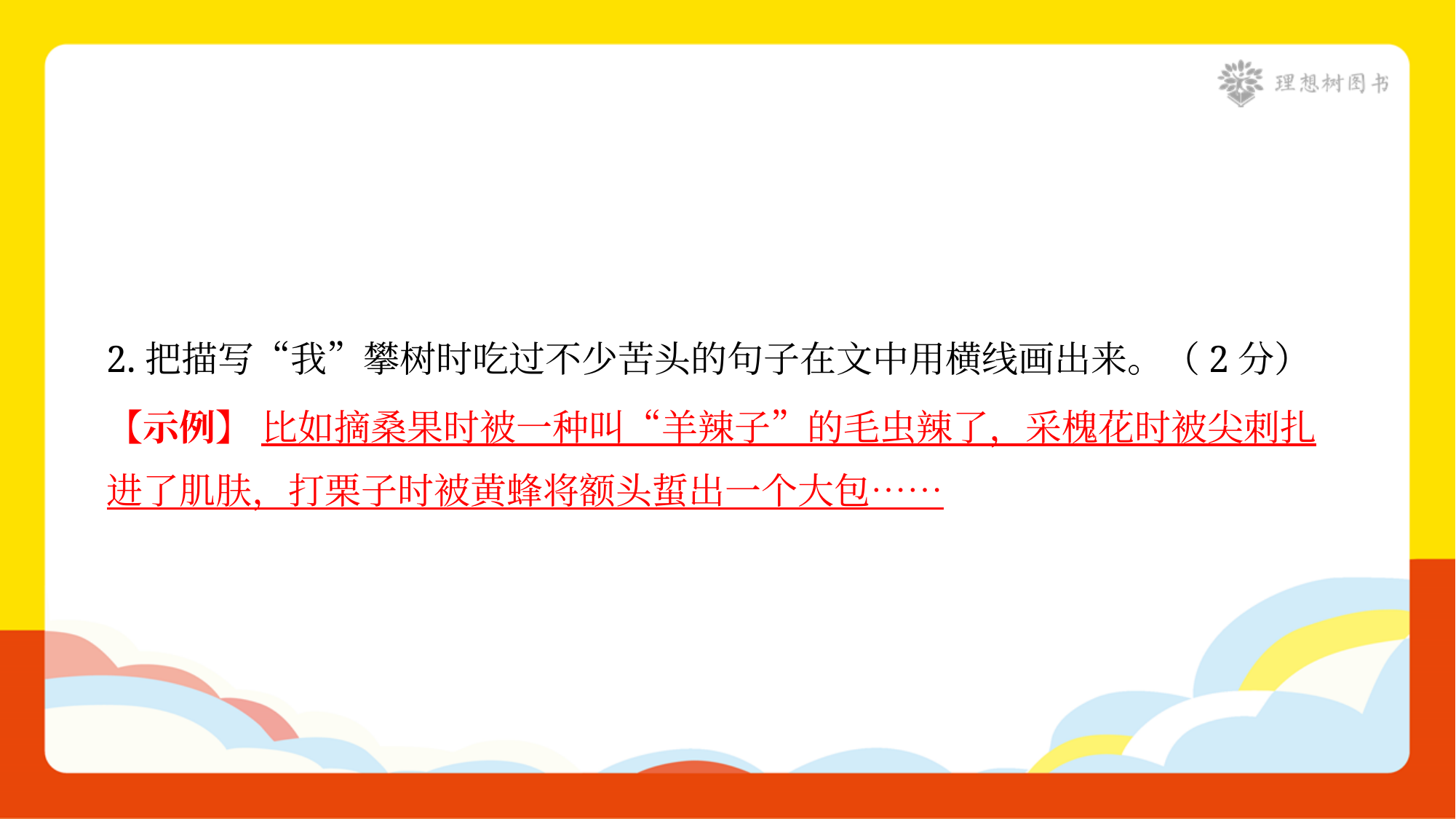

2.把描写“我”攀树时吃过不少苦头的句子在文中用横线画出来。（2分）
【示例】 比如摘桑果时被一种叫“羊辣子”的毛虫辣了，采槐花时被尖刺扎
进了肌肤，打栗子时被黄蜂将额头蜇出一个大包……